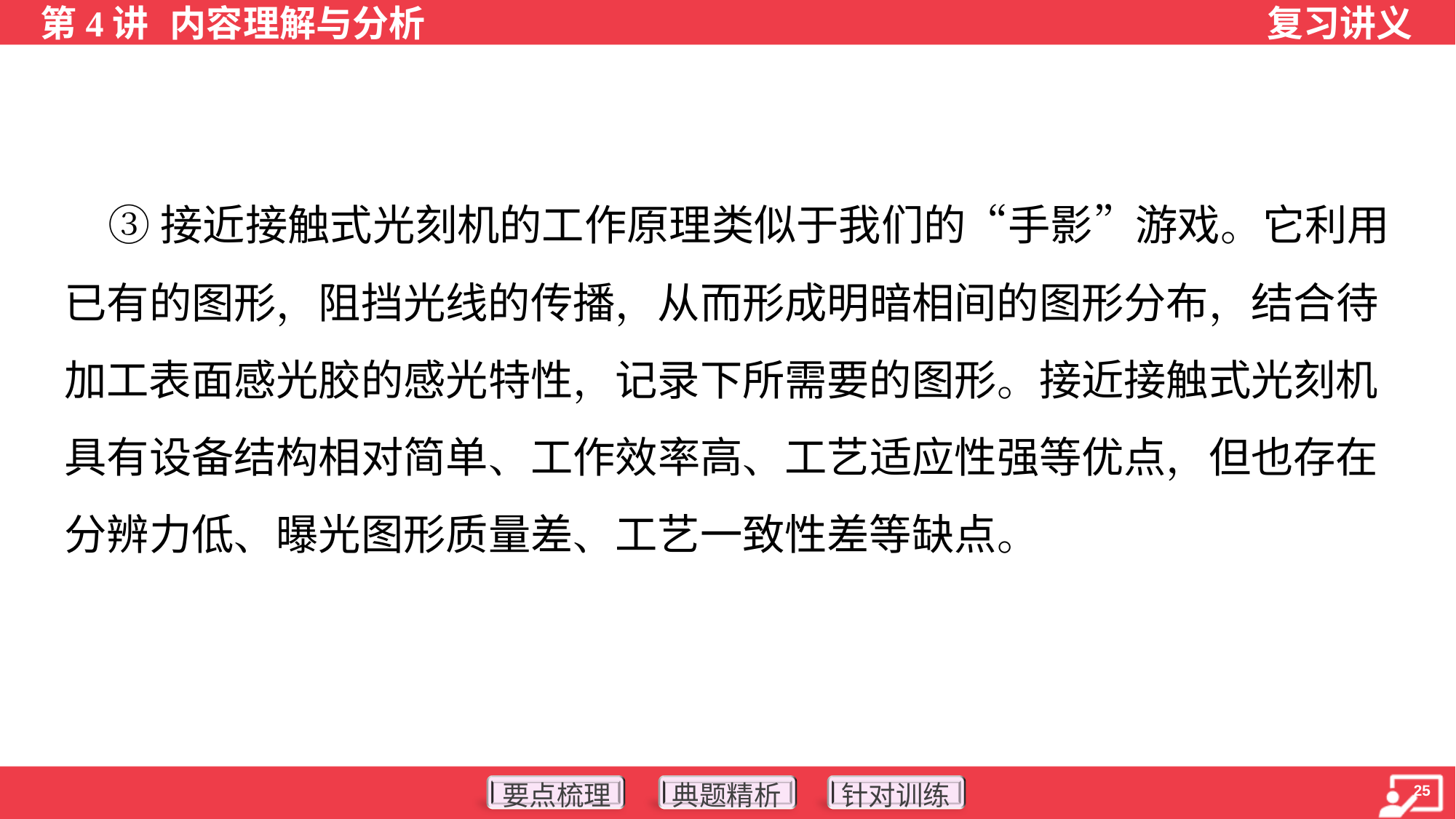

③接近接触式光刻机的工作原理类似于我们的“手影”游戏。它利用
已有的图形，阻挡光线的传播，从而形成明暗相间的图形分布，结合待
加工表面感光胶的感光特性，记录下所需要的图形。接近接触式光刻机
具有设备结构相对简单、工作效率高、工艺适应性强等优点，但也存在
分辨力低、曝光图形质量差、工艺一致性差等缺点。